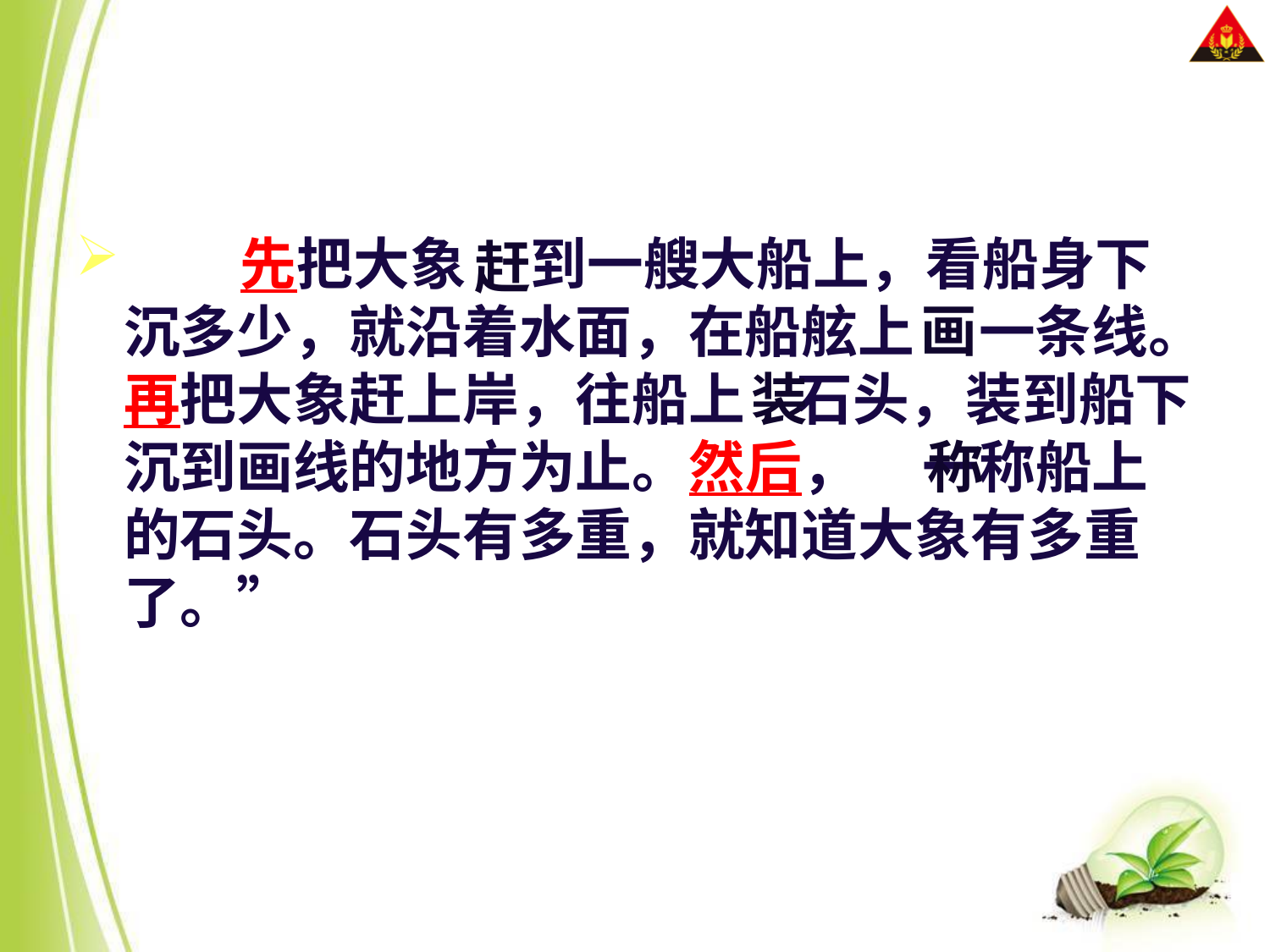

先把大象     到一艘大船上，看船身下沉多少，就沿着水面，在船舷上     一条线。再把大象赶上岸，往船上    石头，装到船下沉到画线的地方为止。然后，     一称船上的石头。石头有多重，就知道大象有多重了。”

# 赶
画
装
称